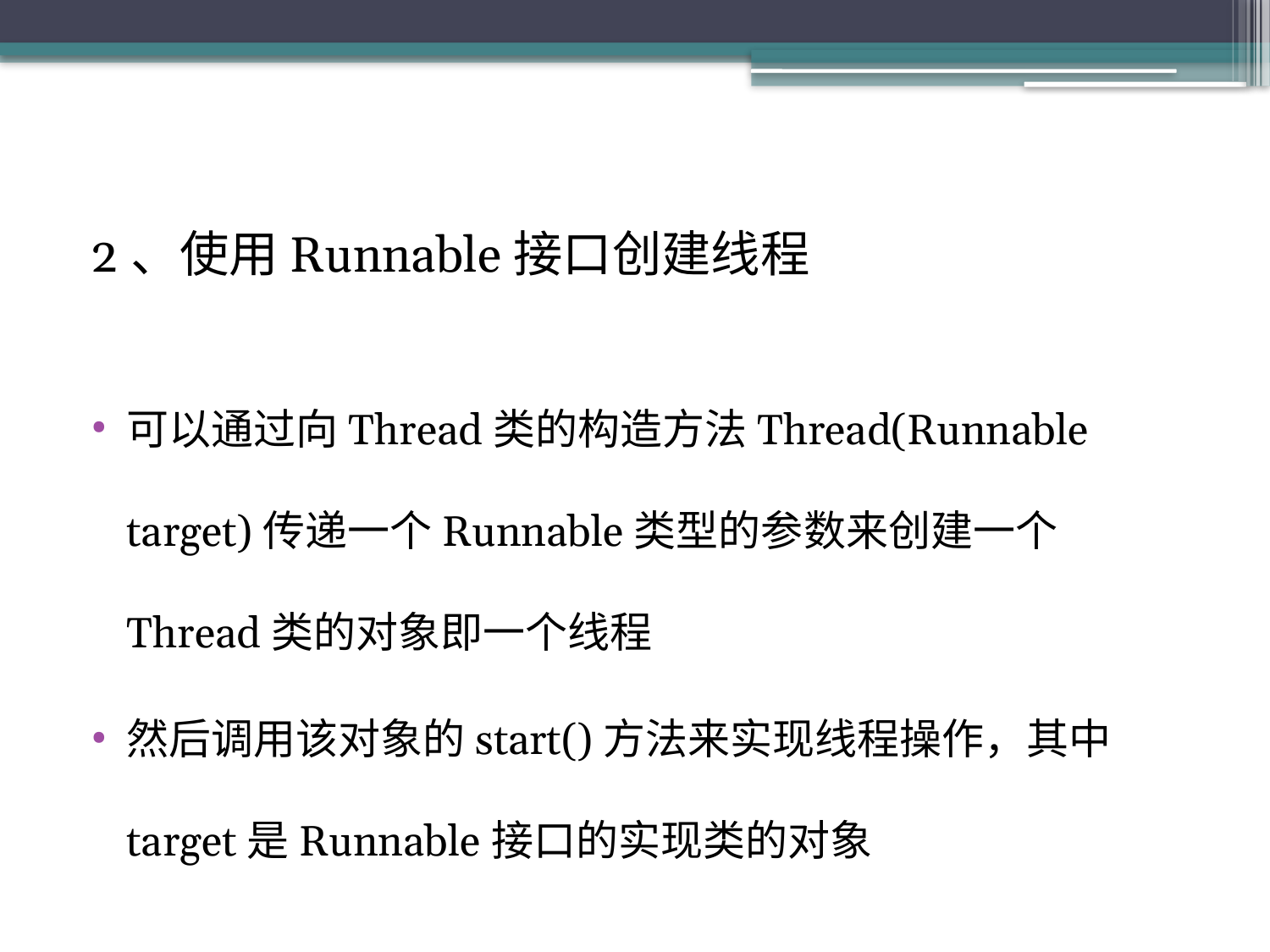

#
2、使用Runnable接口创建线程

可以通过向Thread类的构造方法Thread(Runnable target)传递一个Runnable类型的参数来创建一个Thread类的对象即一个线程
然后调用该对象的start()方法来实现线程操作，其中target是Runnable接口的实现类的对象